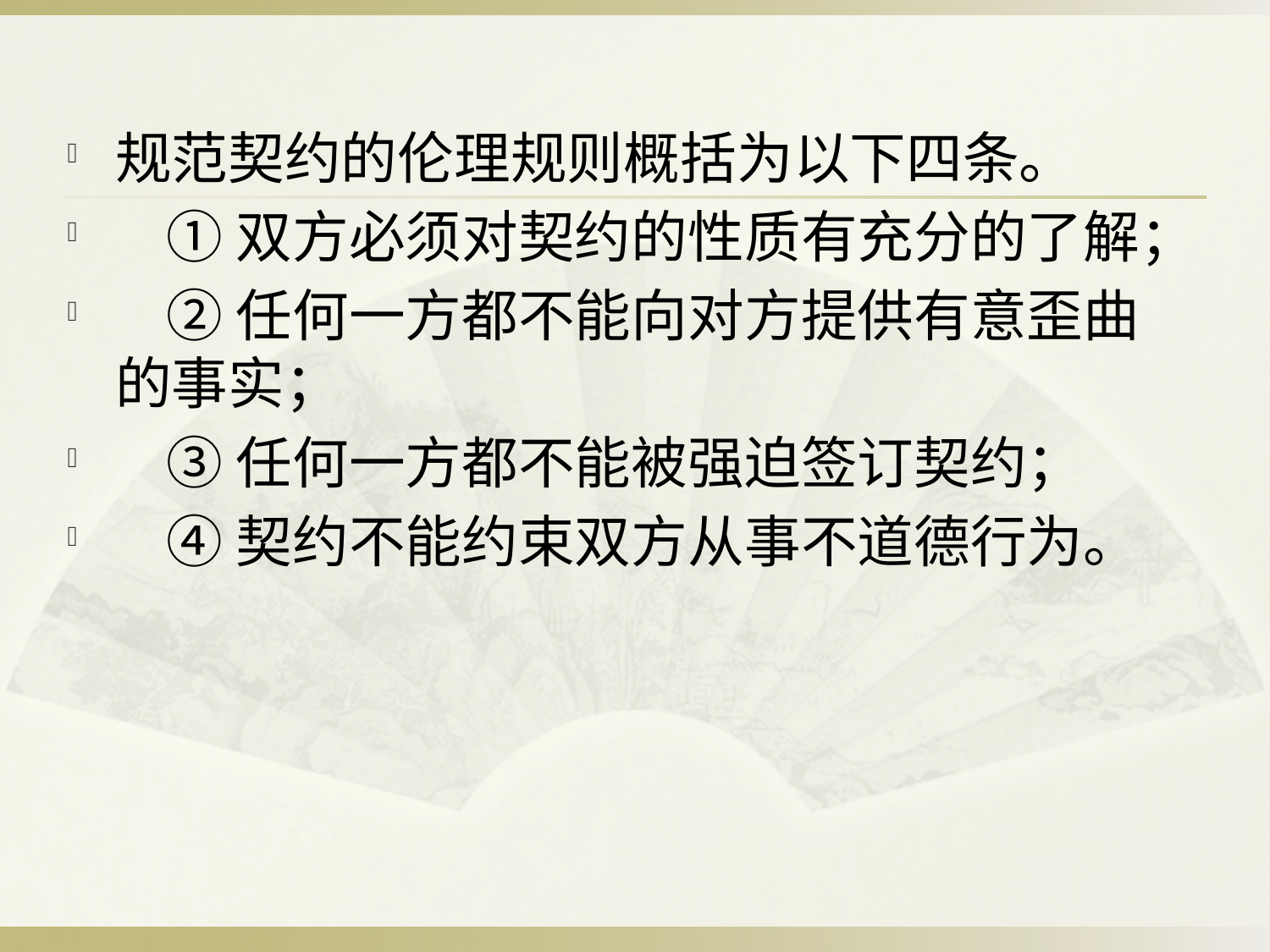

#
规范契约的伦理规则概括为以下四条。
    ①双方必须对契约的性质有充分的了解；
    ②任何一方都不能向对方提供有意歪曲的事实；
    ③任何一方都不能被强迫签订契约；
    ④契约不能约束双方从事不道德行为。